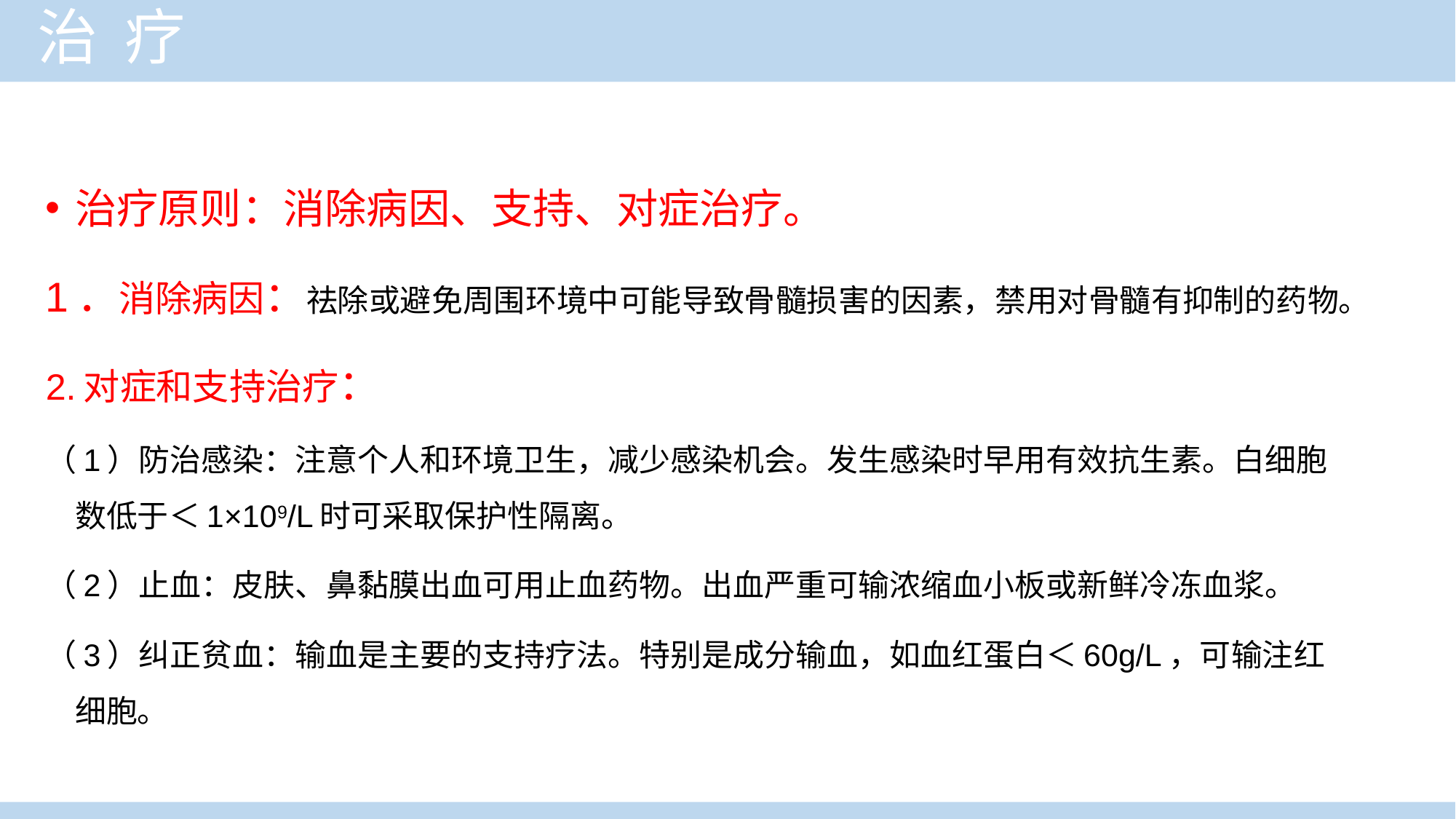

治  疗
治疗原则：消除病因、支持、对症治疗。
1．消除病因：祛除或避免周围环境中可能导致骨髓损害的因素，禁用对骨髓有抑制的药物。
2.对症和支持治疗：
（1）防治感染：注意个人和环境卫生，减少感染机会。发生感染时早用有效抗生素。白细胞数低于＜1×109/L时可采取保护性隔离。
（2）止血：皮肤、鼻黏膜出血可用止血药物。出血严重可输浓缩血小板或新鲜冷冻血浆。
（3）纠正贫血：输血是主要的支持疗法。特别是成分输血，如血红蛋白＜60g/L，可输注红细胞。